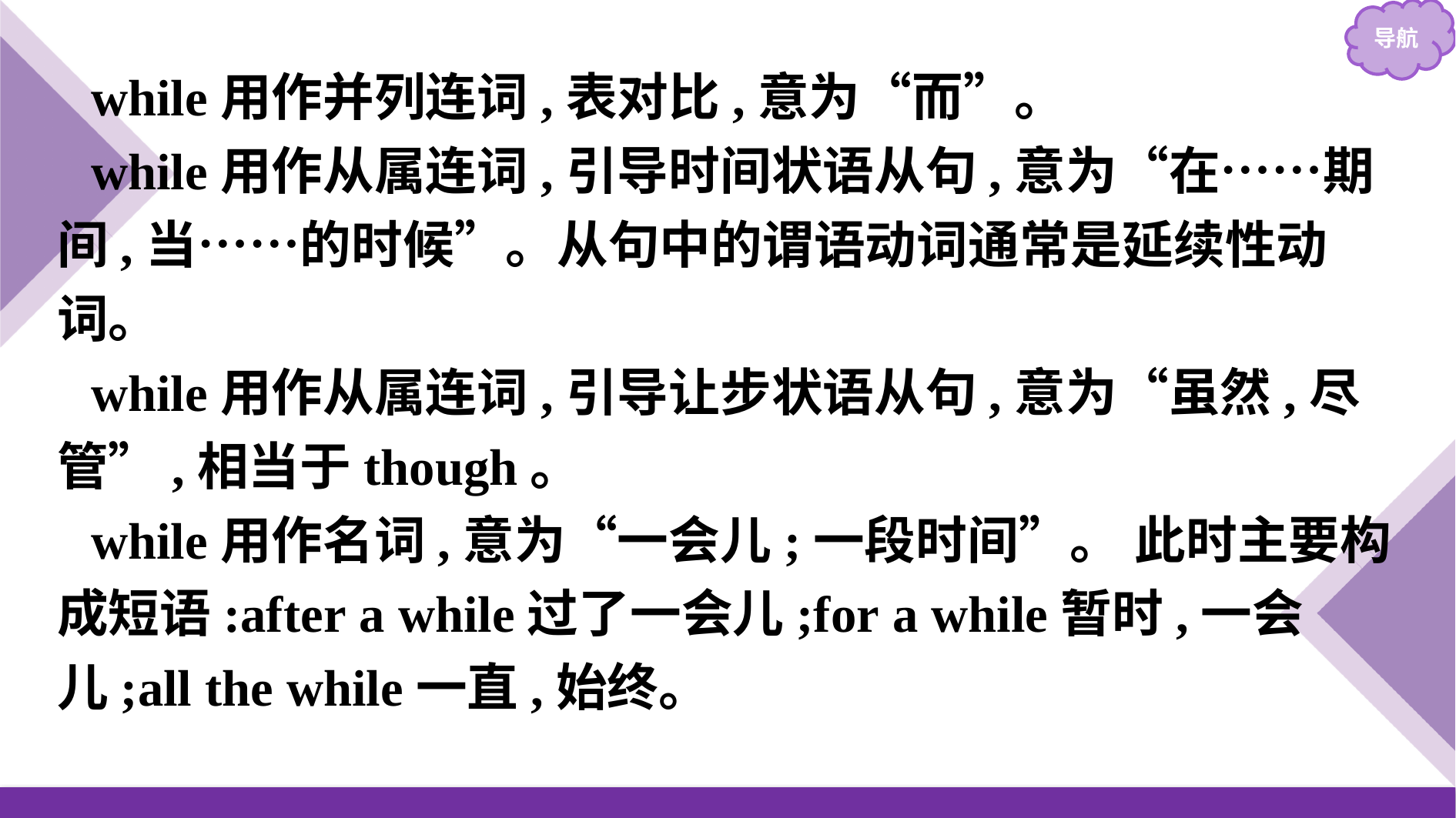

while用作并列连词,表对比,意为“而”。
while用作从属连词,引导时间状语从句,意为“在……期间,当……的时候”。从句中的谓语动词通常是延续性动词。
while用作从属连词,引导让步状语从句,意为“虽然,尽管”,相当于though。
while用作名词,意为“一会儿;一段时间”。 此时主要构成短语:after a while过了一会儿;for a while暂时,一会儿;all the while一直,始终。